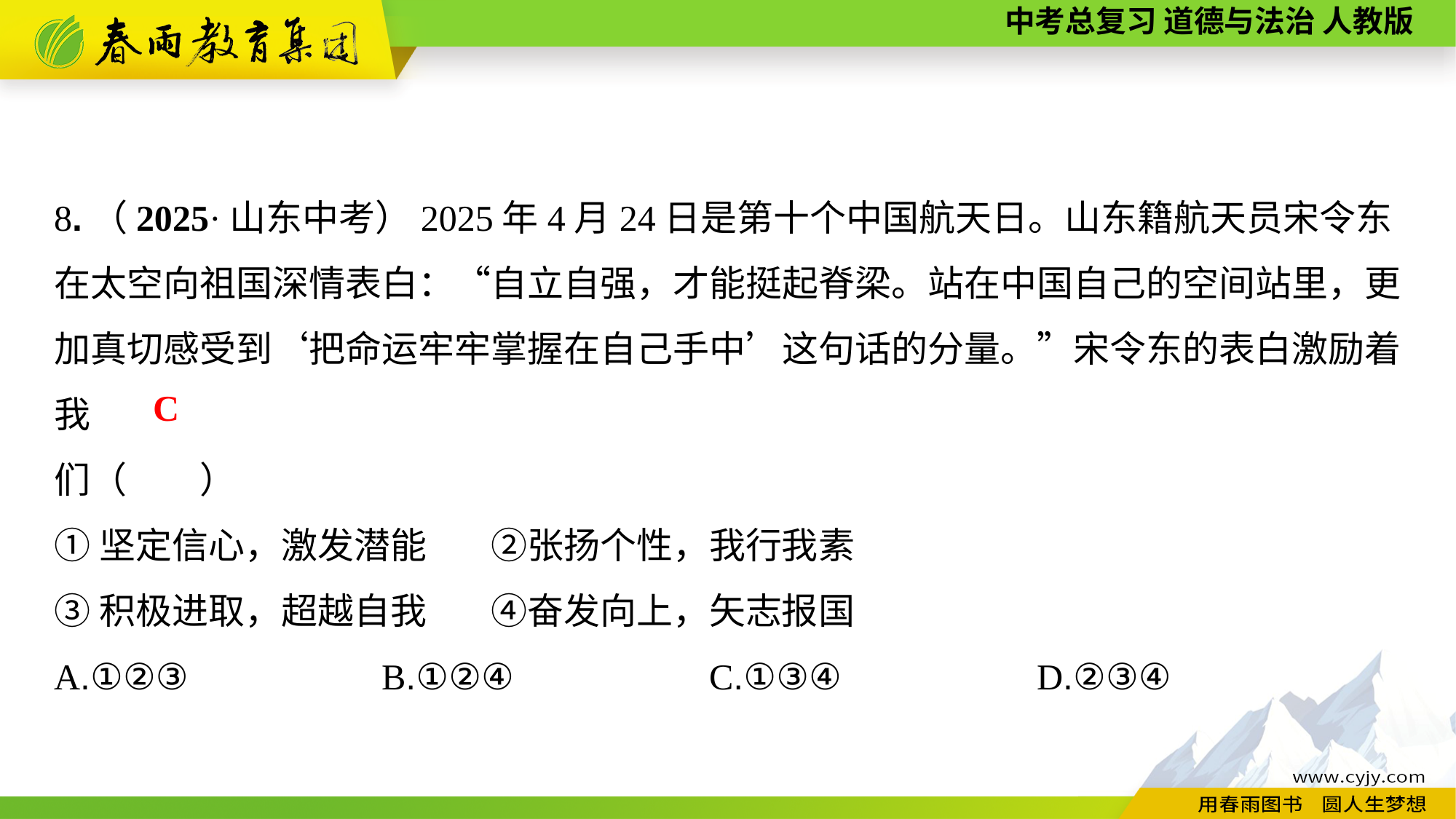

8.（2025·山东中考）2025年4月24日是第十个中国航天日。山东籍航天员宋令东在太空向祖国深情表白：“自立自强，才能挺起脊梁。站在中国自己的空间站里，更加真切感受到‘把命运牢牢掌握在自己手中’这句话的分量。”宋令东的表白激励着我
们（　　）
①坚定信心，激发潜能	②张扬个性，我行我素
③积极进取，超越自我	④奋发向上，矢志报国
A.①②③		B.①②④		C.①③④		D.②③④
C